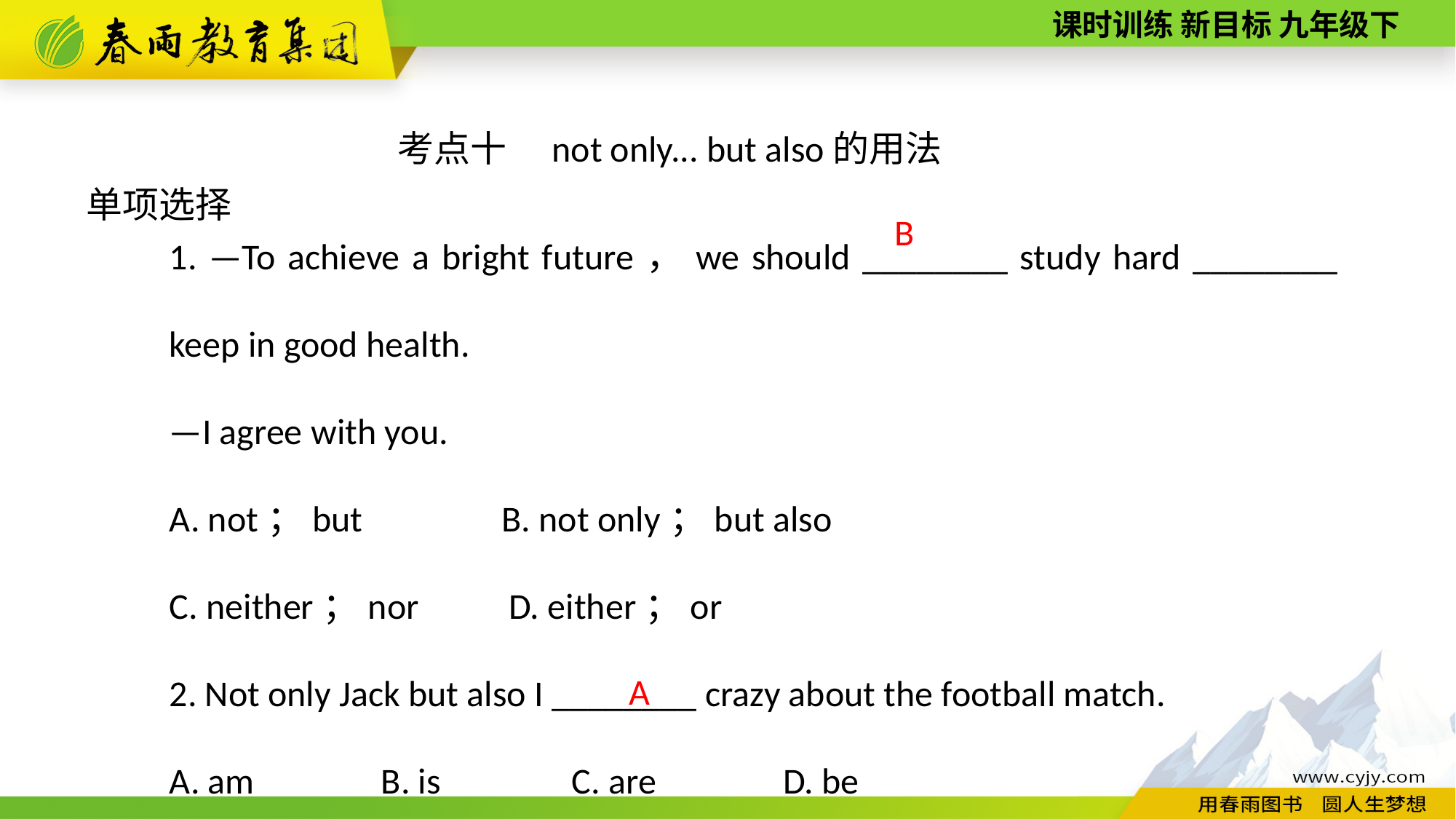

考点十　not only... but also的用法
单项选择
1. —To achieve a bright future，we should ________ study hard ________ keep in good health.
—I agree with you.
A. not；but                 B. not only；but also
C. neither；nor           D. either；or
2. Not only Jack but also I ________ crazy about the football match.
A. am　　　B. is                C. are　　　D. be
B
A